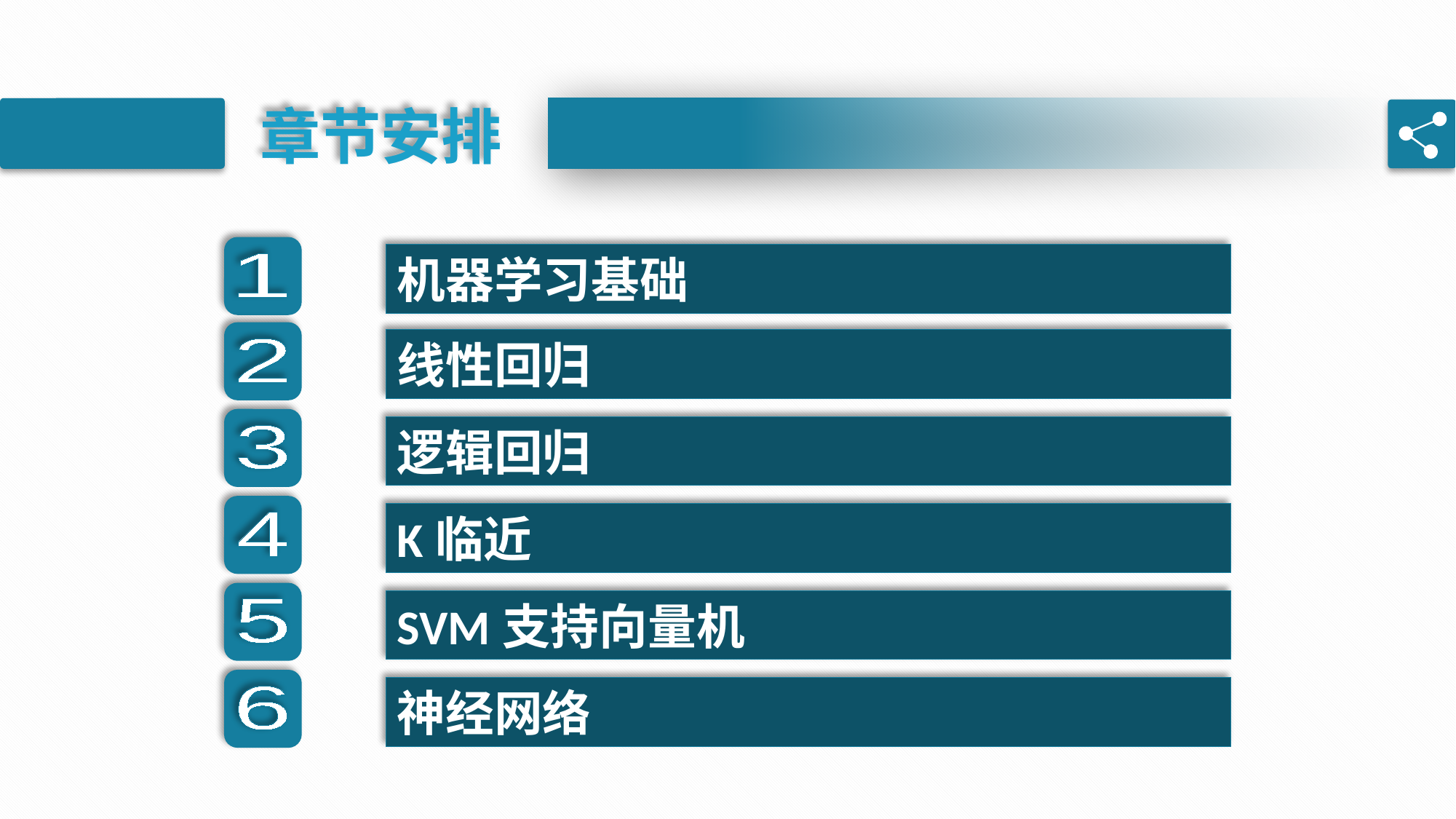

章节安排

机器学习基础
1

线性回归
2

逻辑回归
3

K临近
4

SVM支持向量机
5

神经网络
6